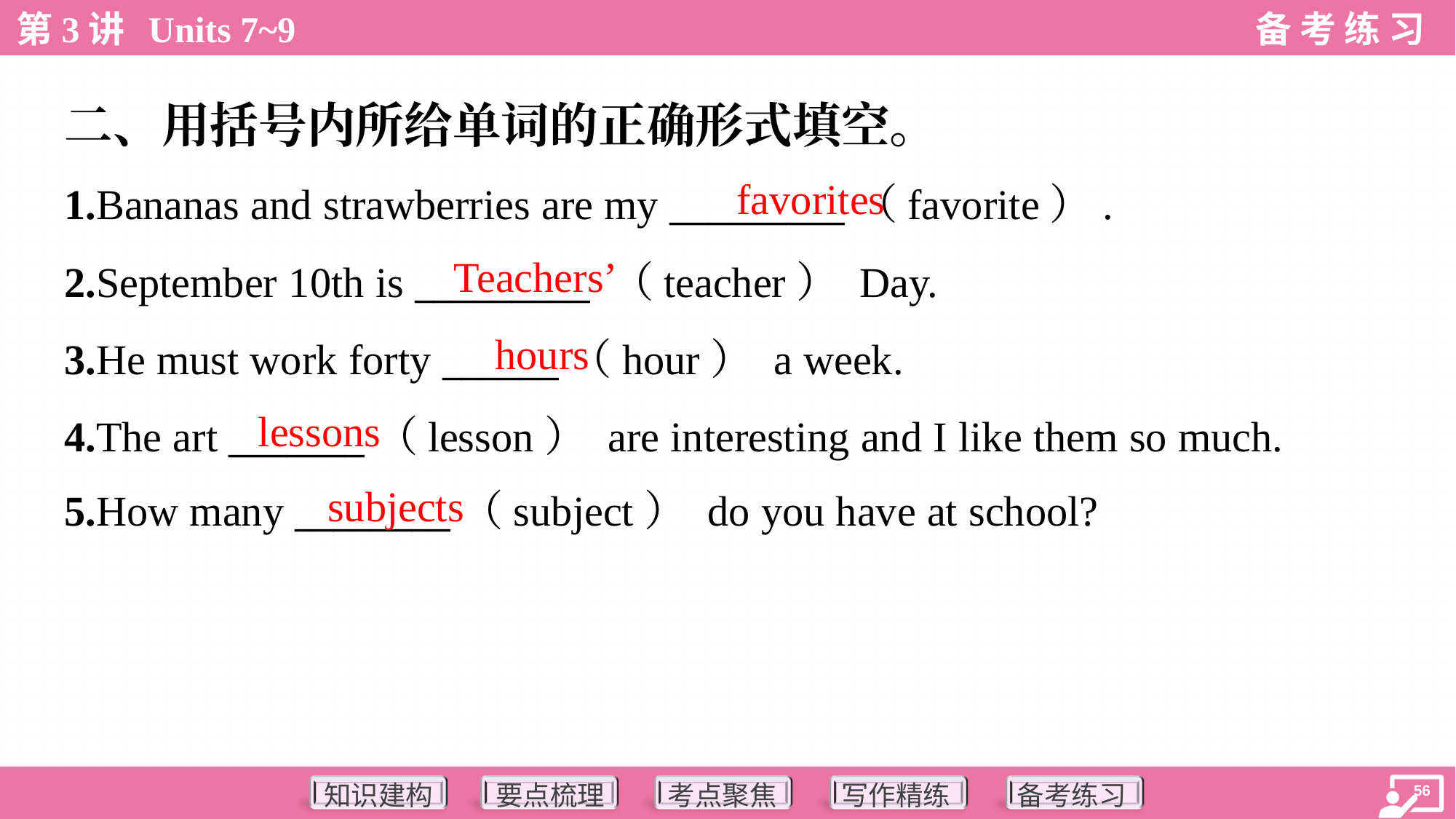

二、用括号内所给单词的正确形式填空。
favorites
1.Bananas and strawberries are my _________（favorite）.
2.September 10th is _________ （teacher） Day.
3.He must work forty ______（hour） a week.
4.The art _______（lesson） are interesting and I like them so much.
5.How many ________（subject） do you have at school?
Teachers’
hours
lessons
subjects